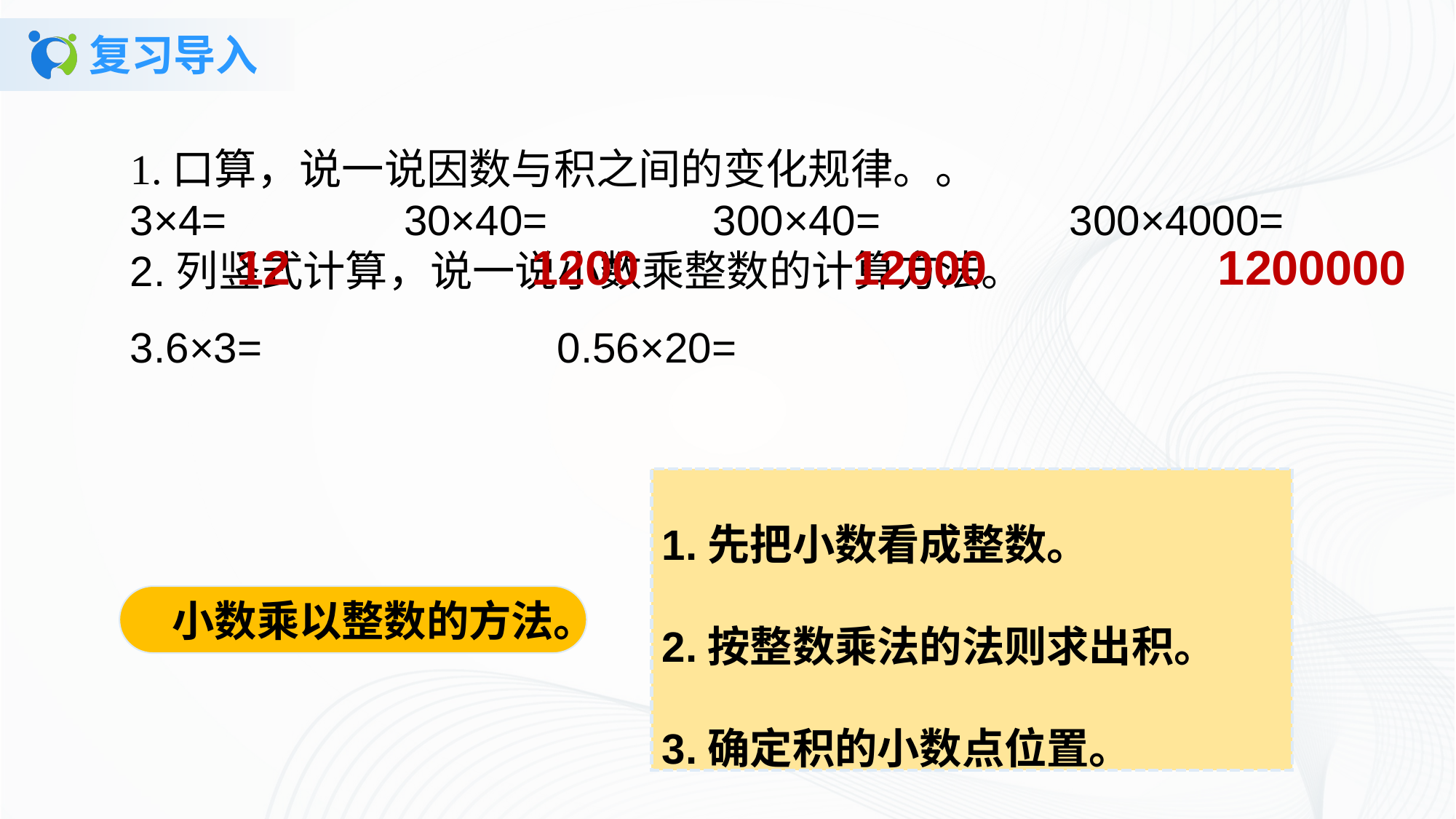

# 复习导入
1.口算，说一说因数与积之间的变化规律。。3×4=               30×40=              300×40=                300×4000=2.列竖式计算，说一说小数乘整数的计算方法。3.6×3=                         0.56×20=
12
1200
12000
1200000
1.先把小数看成整数。
2.按整数乘法的法则求出积。
3.确定积的小数点位置。
 小数乘以整数的方法。